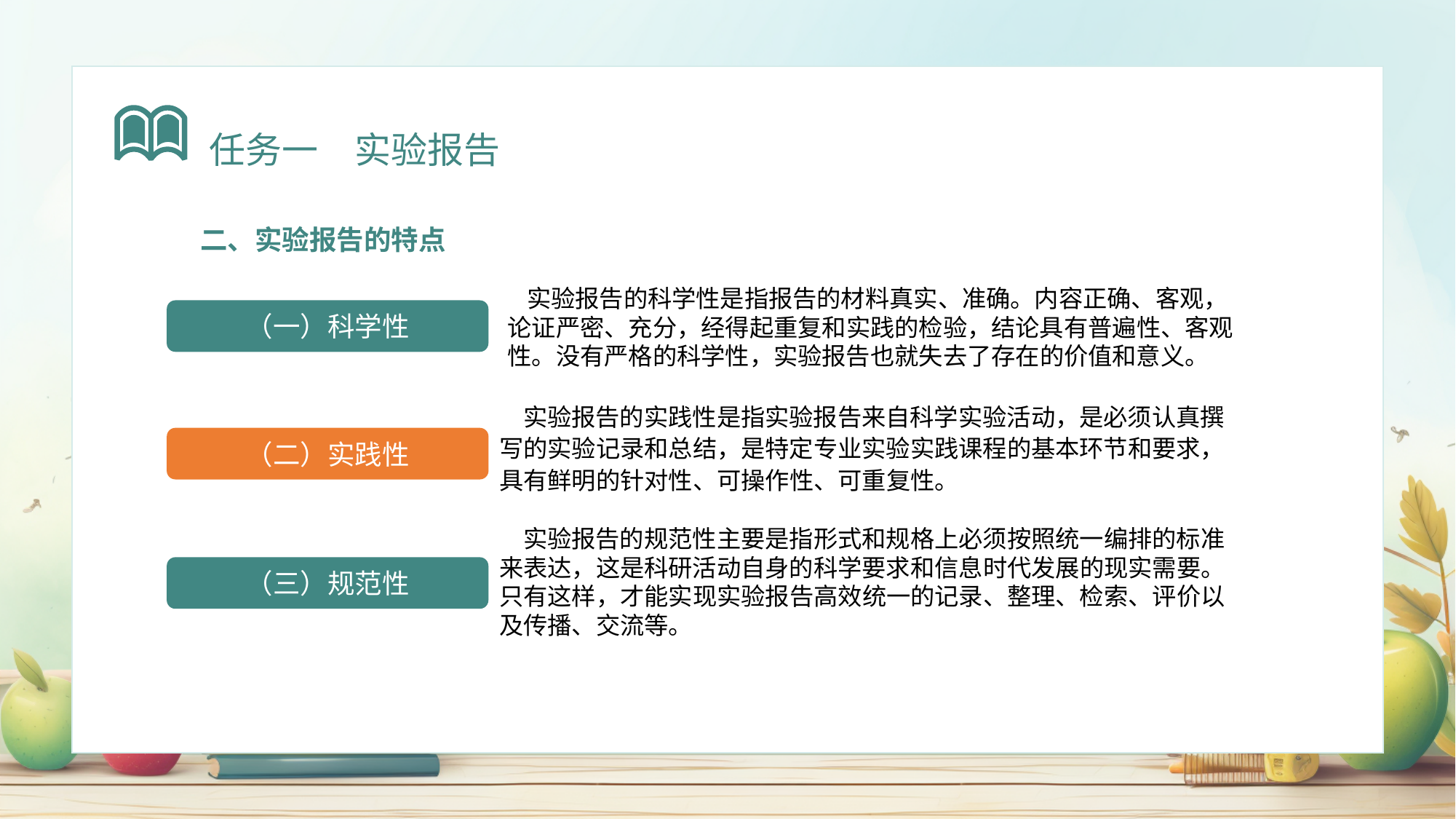

任务一　实验报告

二、实验报告的特点
   实验报告的科学性是指报告的材料真实、准确。内容正确、客观，论证严密、充分，经得起重复和实践的检验，结论具有普遍性、客观性。没有严格的科学性，实验报告也就失去了存在的价值和意义。
（一）科学性
    实验报告的实践性是指实验报告来自科学实验活动，是必须认真撰写的实验记录和总结，是特定专业实验实践课程的基本环节和要求，具有鲜明的针对性、可操作性、可重复性。
（二）实践性
    实验报告的规范性主要是指形式和规格上必须按照统一编排的标准来表达，这是科研活动自身的科学要求和信息时代发展的现实需要。只有这样，才能实现实验报告高效统一的记录、整理、检索、评价以及传播、交流等。
（三）规范性